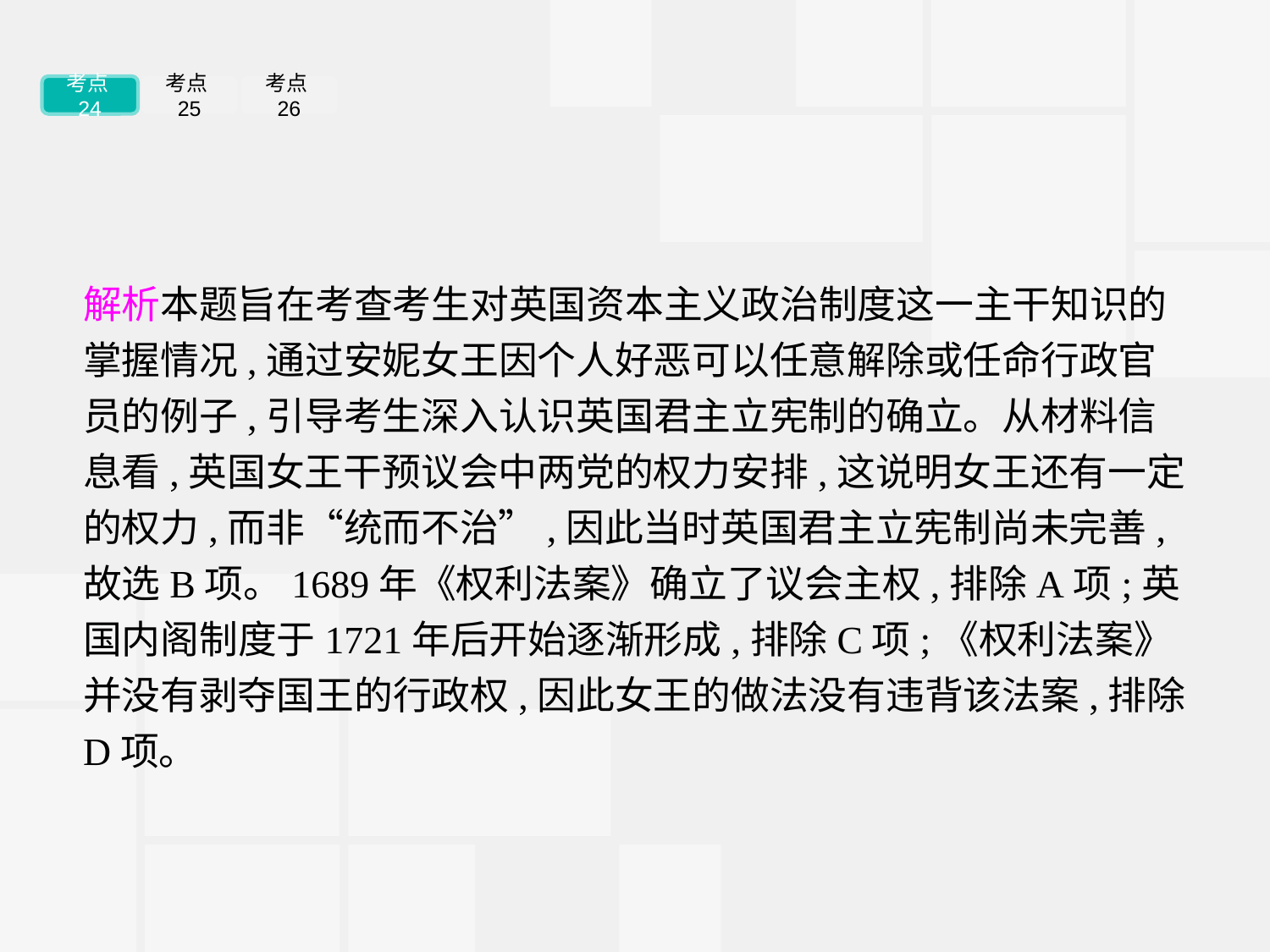

考点24
考点25
考点26
解析本题旨在考查考生对英国资本主义政治制度这一主干知识的掌握情况,通过安妮女王因个人好恶可以任意解除或任命行政官员的例子,引导考生深入认识英国君主立宪制的确立。从材料信息看,英国女王干预议会中两党的权力安排,这说明女王还有一定的权力,而非“统而不治”,因此当时英国君主立宪制尚未完善,故选B项。1689年《权利法案》确立了议会主权,排除A项;英国内阁制度于1721年后开始逐渐形成,排除C项;《权利法案》并没有剥夺国王的行政权,因此女王的做法没有违背该法案,排除D项。